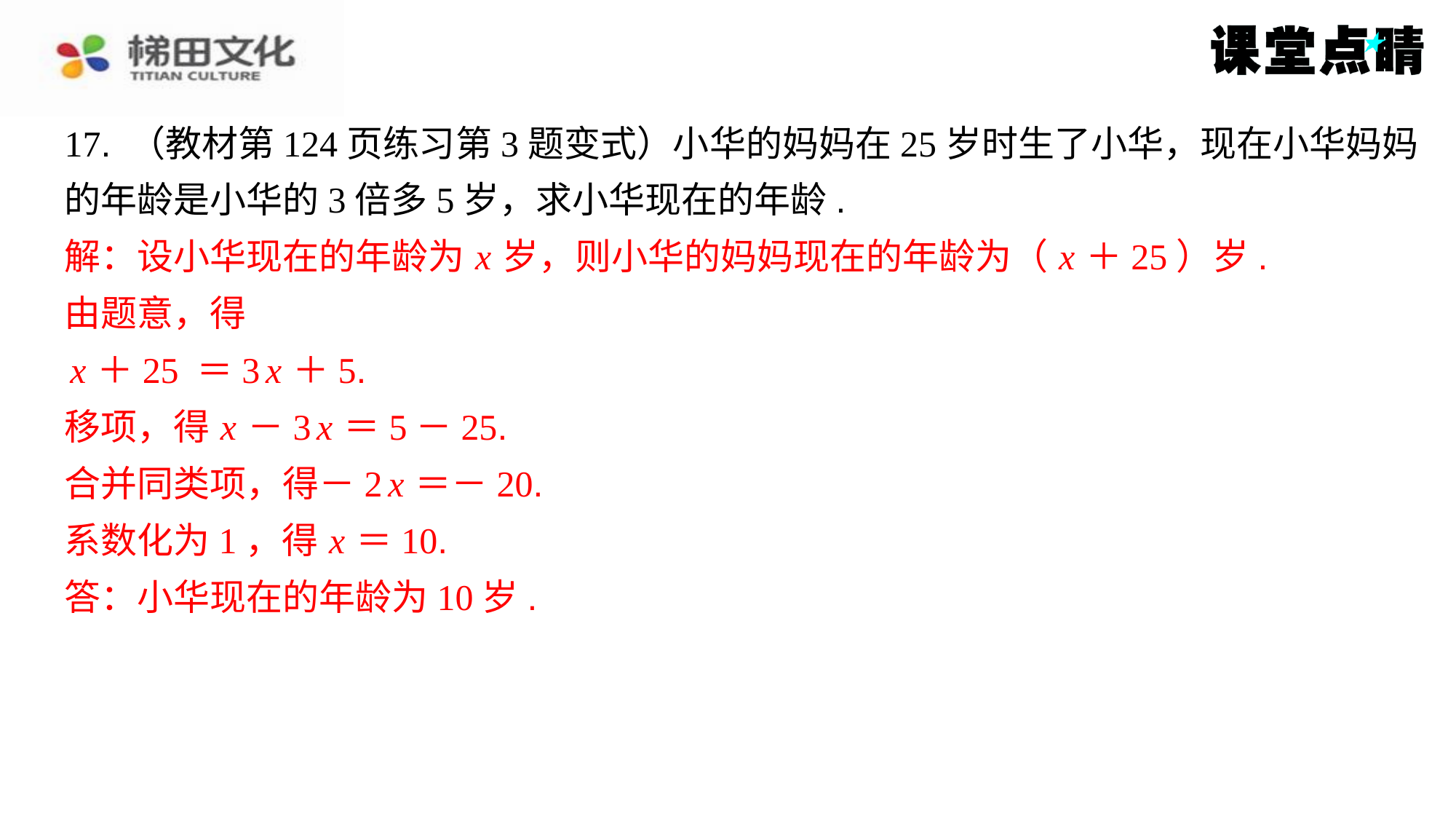

17. （教材第124页练习第3题变式）小华的妈妈在25岁时生了小华，现在小华妈妈
的年龄是小华的3倍多5岁，求小华现在的年龄.
解：设小华现在的年龄为 x 岁，则小华的妈妈现在的年龄为（ x ＋25）岁.
由题意，得
 x ＋25 ＝3 x ＋5.
移项，得 x －3 x ＝5－25.
合并同类项，得－2 x ＝－20.
系数化为1，得 x ＝10.
答：小华现在的年龄为10岁.
解：设小华现在的年龄为 x 岁，则小华的妈妈现在的年龄为（ x ＋25）岁.
由题意，得
x ＋25 ＝3 x ＋5.
移项，得 x －3 x ＝5－25.
合并同类项，得－2 x ＝－20.
系数化为1，得 x ＝10.
答：小华现在的年龄为10岁.